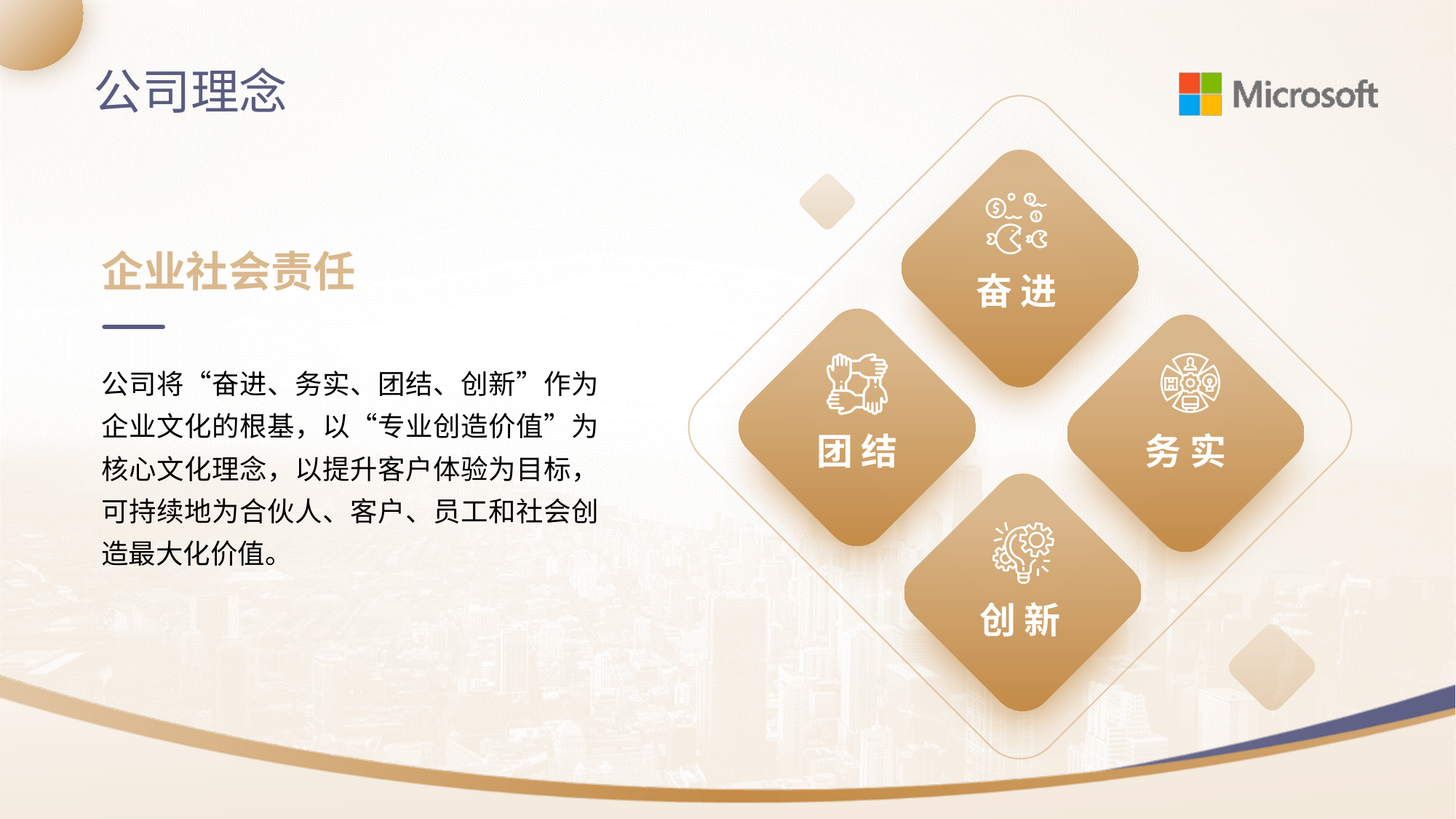

公司理念

企业社会责任
奋 进

公司将“奋进、务实、团结、创新”作为企业文化的根基，以“专业创造价值”为核心文化理念，以提升客户体验为目标，可持续地为合伙人、客户、员工和社会创造最大化价值。

团 结
务 实

创 新